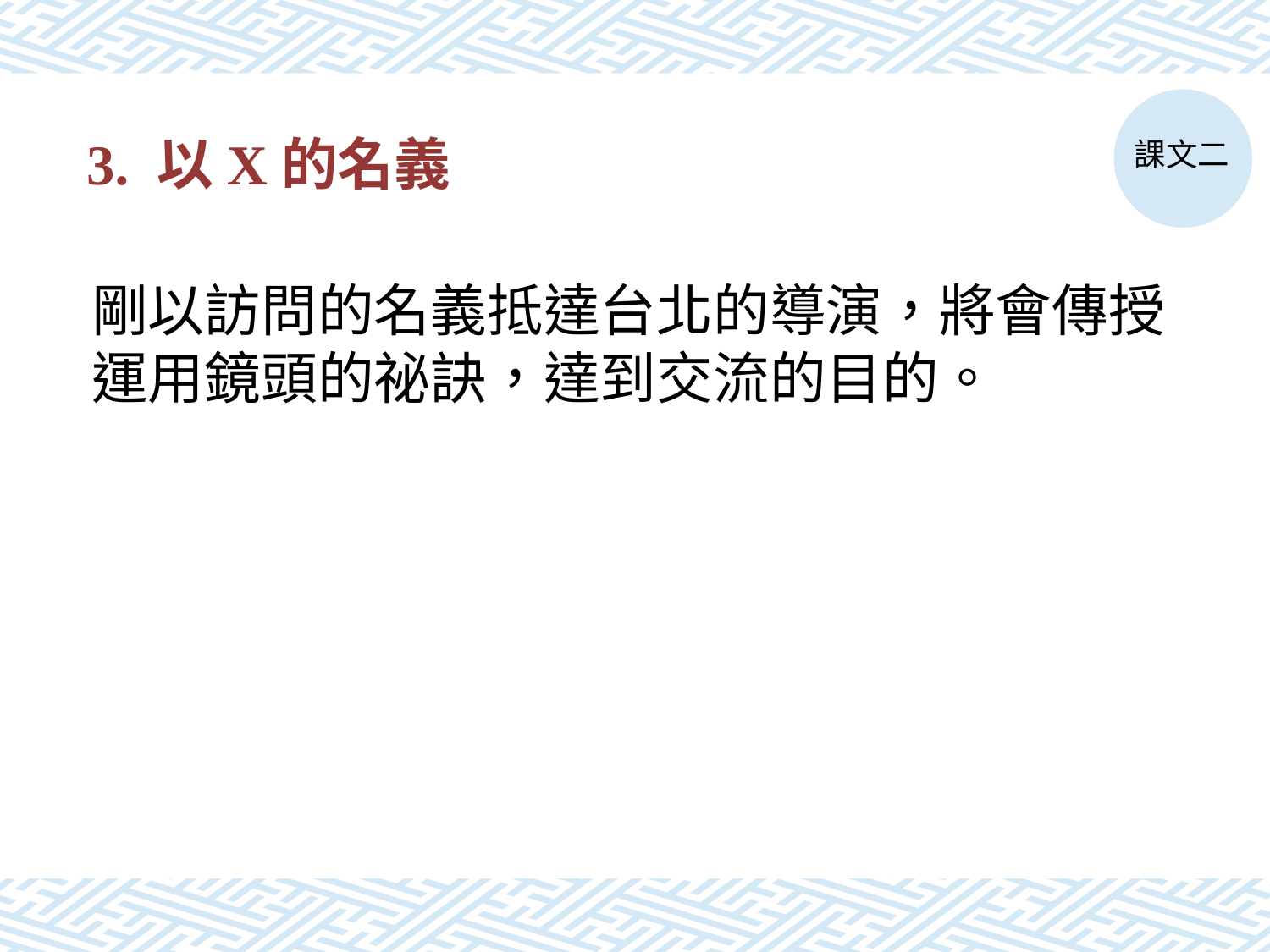

課文二
# 3. 以X的名義
剛以訪問的名義抵達台北的導演，將會傳授運用鏡頭的祕訣，達到交流的目的。